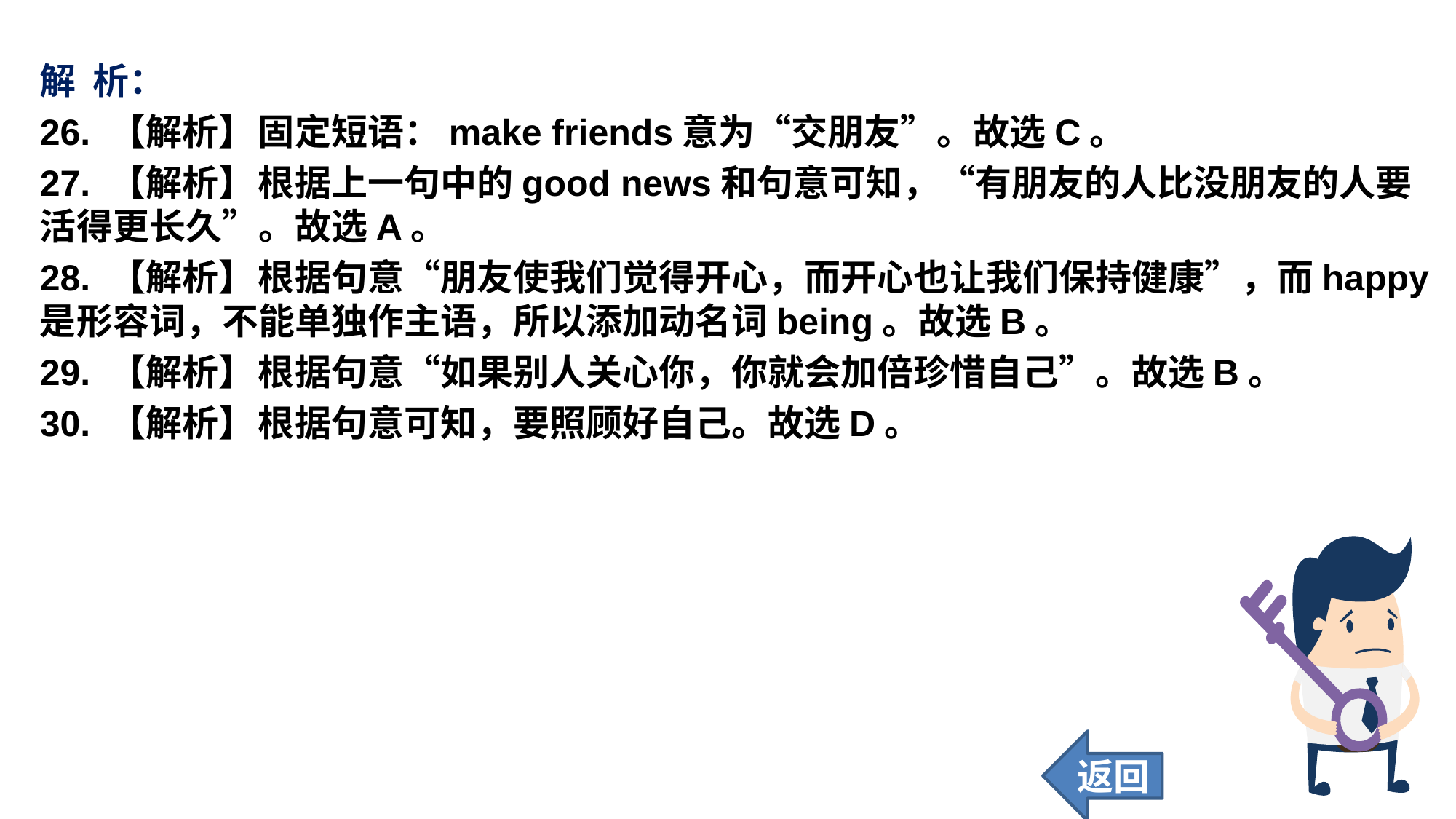

解  析：
26. 【解析】	固定短语：make friends意为“交朋友”。故选C。
27. 【解析】	根据上一句中的good news和句意可知，“有朋友的人比没朋友的人要活得更长久”。故选A。
28. 【解析】	根据句意“朋友使我们觉得开心，而开心也让我们保持健康”，而happy是形容词，不能单独作主语，所以添加动名词being。故选B。
29. 【解析】	根据句意“如果别人关心你，你就会加倍珍惜自己”。故选B。
30. 【解析】	根据句意可知，要照顾好自己。故选D。

返回
28